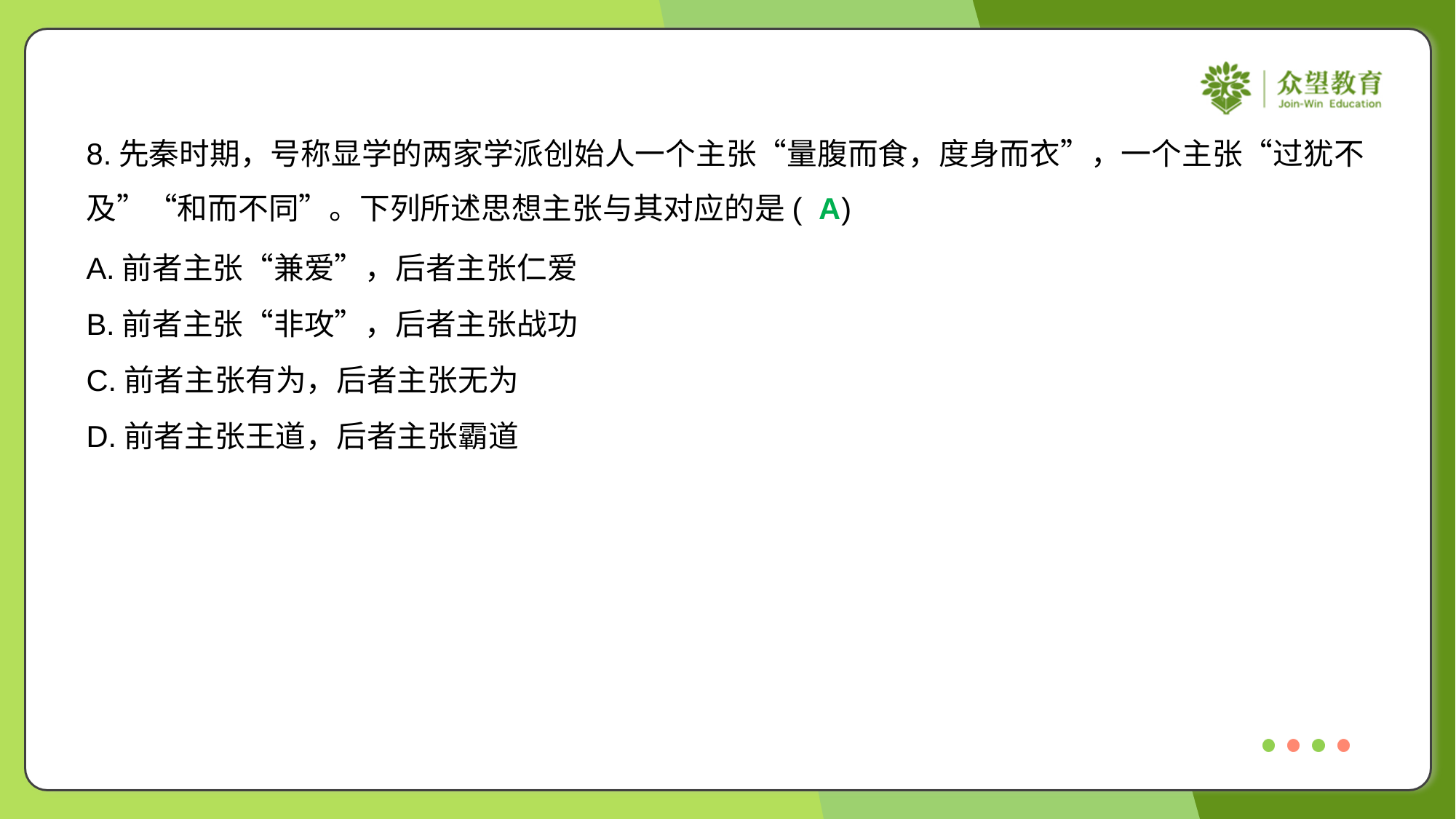

8.先秦时期，号称显学的两家学派创始人一个主张“量腹而食，度身而衣”，一个主张“过犹不
及”“和而不同”。下列所述思想主张与其对应的是(     )
A
A.前者主张“兼爱”，后者主张仁爱
B.前者主张“非攻”，后者主张战功
C.前者主张有为，后者主张无为
D.前者主张王道，后者主张霸道